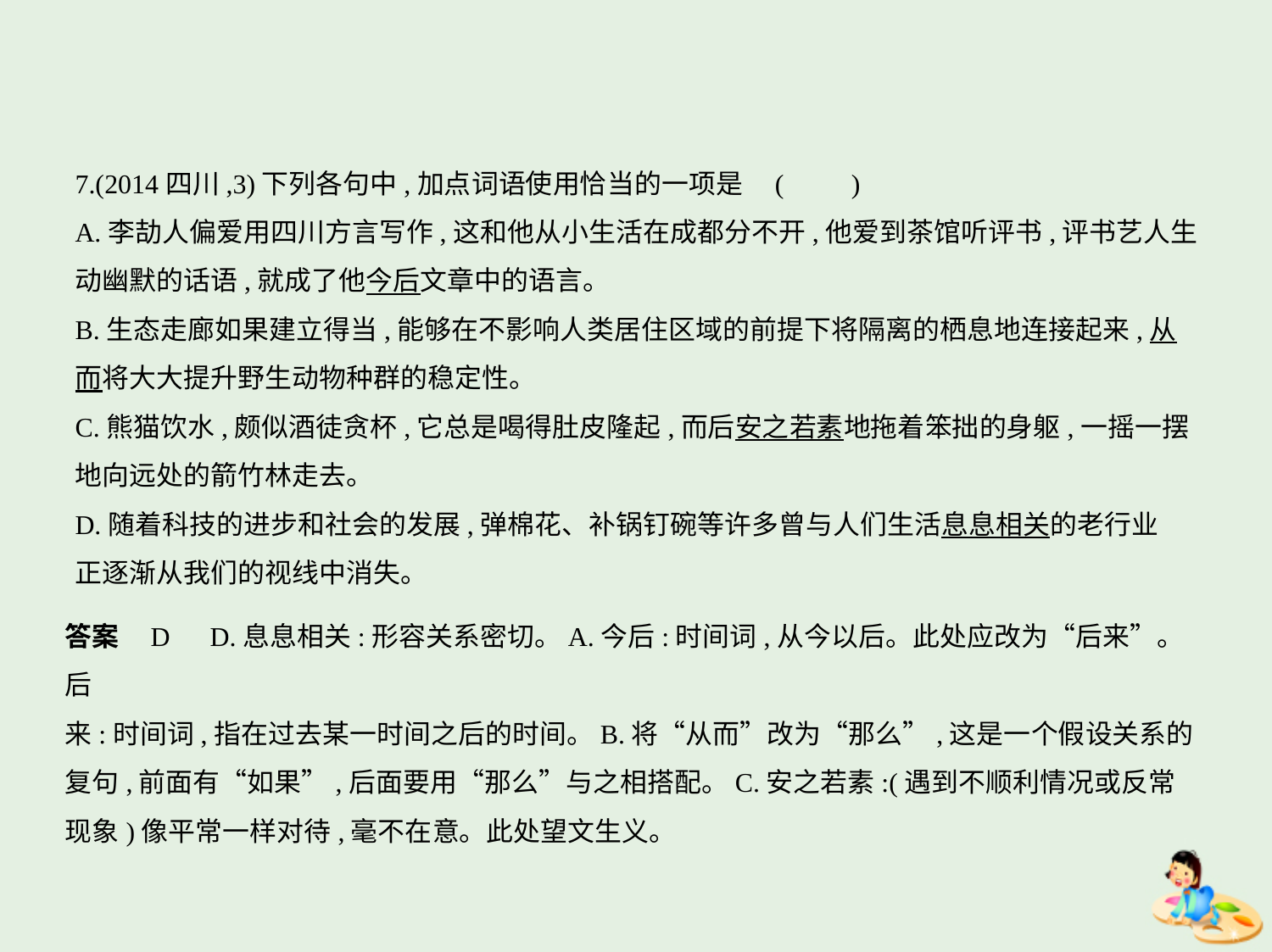

7.(2014四川,3)下列各句中,加点词语使用恰当的一项是 (　　)
A.李劼人偏爱用四川方言写作,这和他从小生活在成都分不开,他爱到茶馆听评书,评书艺人生
动幽默的话语,就成了他今后文章中的语言。
B.生态走廊如果建立得当,能够在不影响人类居住区域的前提下将隔离的栖息地连接起来,从
而将大大提升野生动物种群的稳定性。
C.熊猫饮水,颇似酒徒贪杯,它总是喝得肚皮隆起,而后安之若素地拖着笨拙的身躯,一摇一摆
地向远处的箭竹林走去。
D.随着科技的进步和社会的发展,弹棉花、补锅钉碗等许多曾与人们生活息息相关的老行业
正逐渐从我们的视线中消失。
答案    D　D.息息相关:形容关系密切。A.今后:时间词,从今以后。此处应改为“后来”。后
来:时间词,指在过去某一时间之后的时间。B.将“从而”改为“那么”,这是一个假设关系的
复句,前面有“如果”,后面要用“那么”与之相搭配。C.安之若素:(遇到不顺利情况或反常
现象)像平常一样对待,毫不在意。此处望文生义。